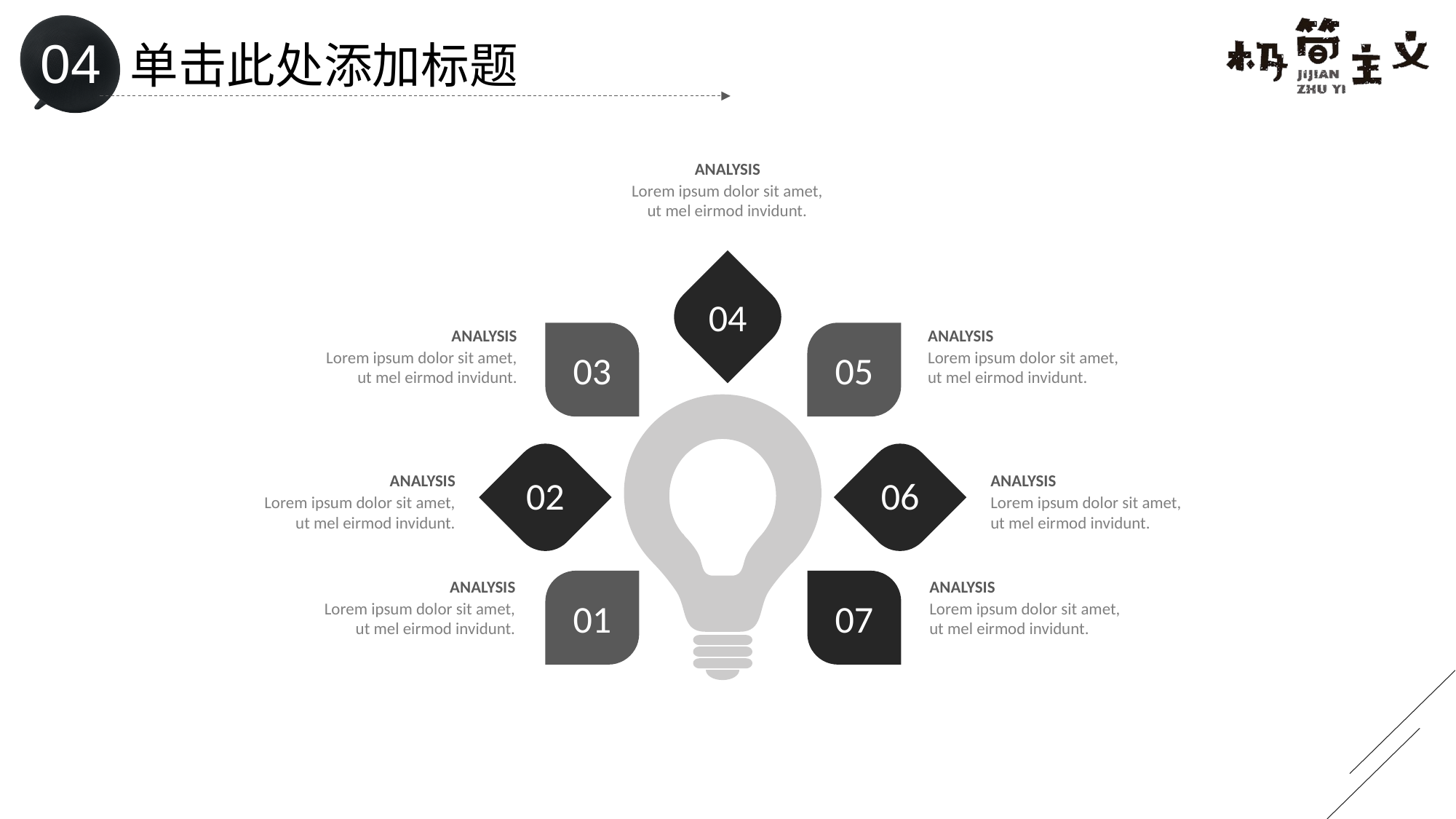

# 单击此处添加标题
ANALYSIS
Lorem ipsum dolor sit amet, ut mel eirmod invidunt.

04
ANALYSIS
ANALYSIS

Lorem ipsum dolor sit amet, ut mel eirmod invidunt.
Lorem ipsum dolor sit amet, ut mel eirmod invidunt.
03
05

ANALYSIS
ANALYSIS
02
06
Lorem ipsum dolor sit amet, ut mel eirmod invidunt.
Lorem ipsum dolor sit amet, ut mel eirmod invidunt.
ANALYSIS
ANALYSIS

01
07
Lorem ipsum dolor sit amet, ut mel eirmod invidunt.
Lorem ipsum dolor sit amet, ut mel eirmod invidunt.